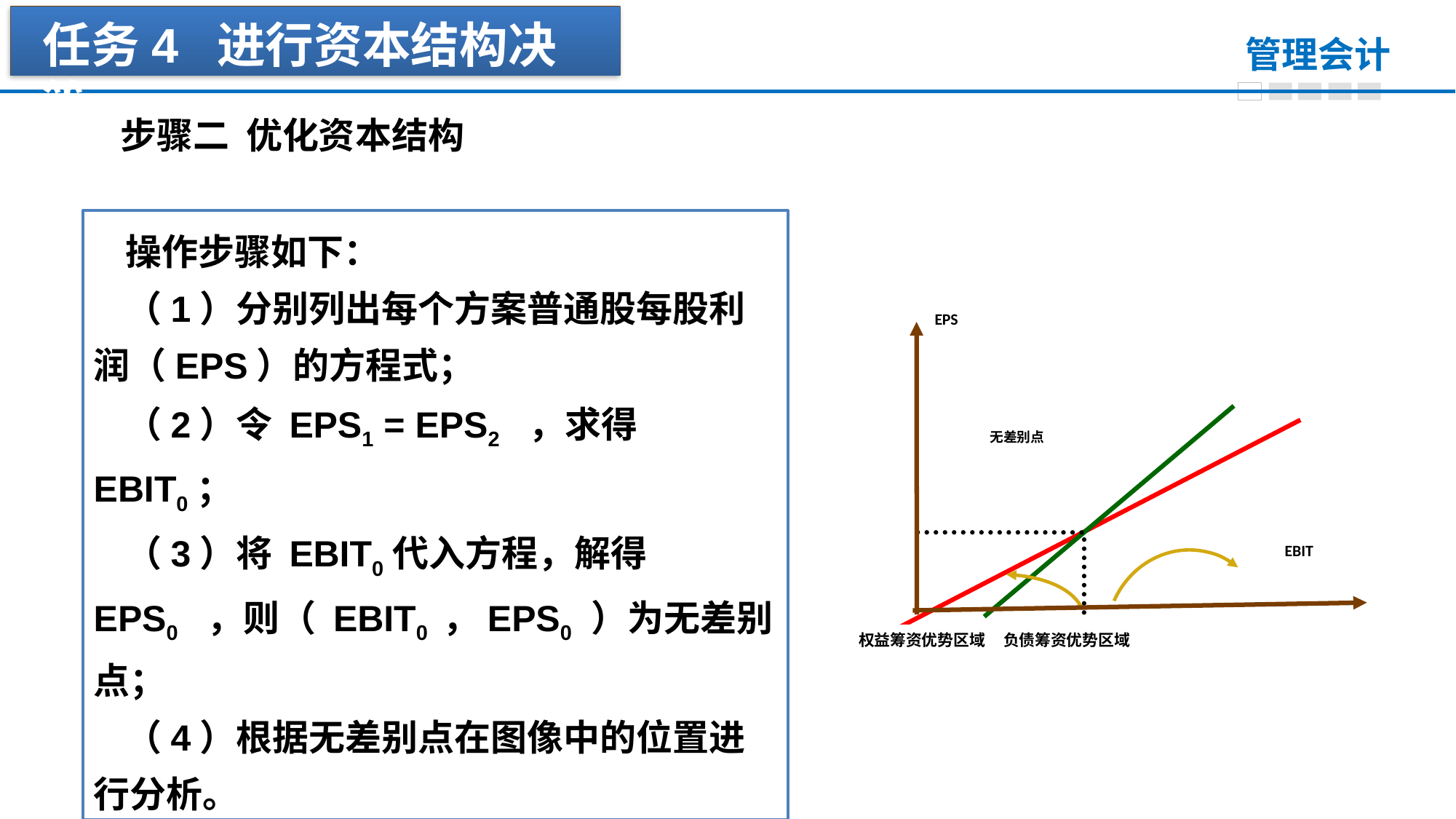

任务4  进行资本结构决策
步骤二  优化资本结构
操作步骤如下：
（1）分别列出每个方案普通股每股利润（EPS）的方程式；
（2）令 EPS1 = EPS2  ，求得EBIT0；
（3）将 EBIT0代入方程，解得 EPS0  ，则（ EBIT0 ，EPS0 ）为无差别点；
（4）根据无差别点在图像中的位置进行分析。
EPS
无差别点
EBIT
权益筹资优势区域     负债筹资优势区域